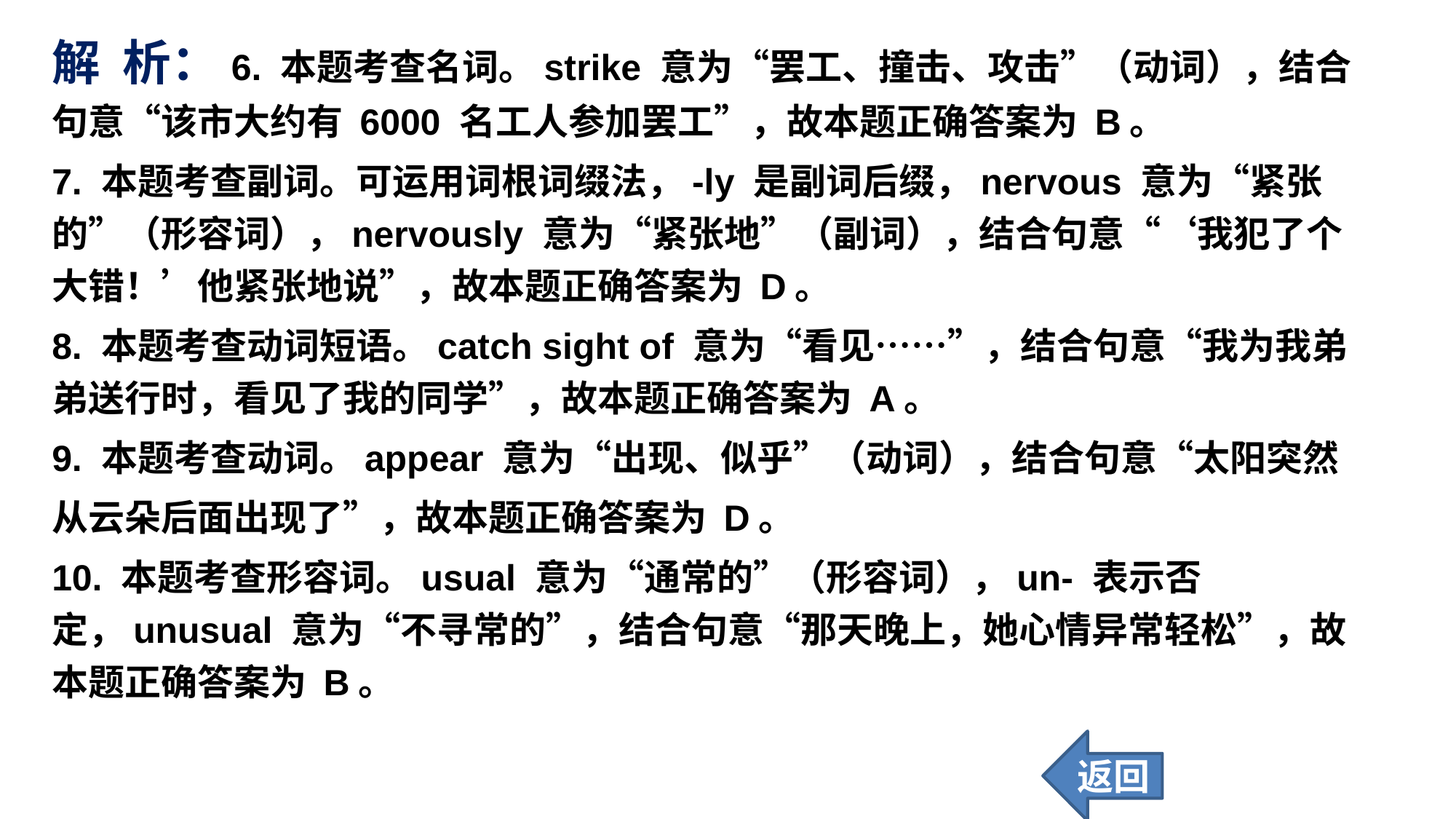

解  析：6. 本题考查名词。strike 意为“罢工、撞击、攻击”（动词），结合句意“该市大约有 6000 名工人参加罢工”，故本题正确答案为 B。
7. 本题考查副词。可运用词根词缀法，-ly 是副词后缀，nervous 意为“紧张的”（形容词），nervously 意为“紧张地”（副词），结合句意“‘我犯了个大错！’他紧张地说”，故本题正确答案为 D。
8. 本题考查动词短语。catch sight of 意为“看见……”，结合句意“我为我弟弟送行时，看见了我的同学”，故本题正确答案为 A。
9. 本题考查动词。appear 意为“出现、似乎”（动词），结合句意“太阳突然
从云朵后面出现了”，故本题正确答案为 D。
10. 本题考查形容词。usual 意为“通常的”（形容词），un- 表示否定，unusual 意为“不寻常的”，结合句意“那天晚上，她心情异常轻松”，故本题正确答案为 B。
返回
34